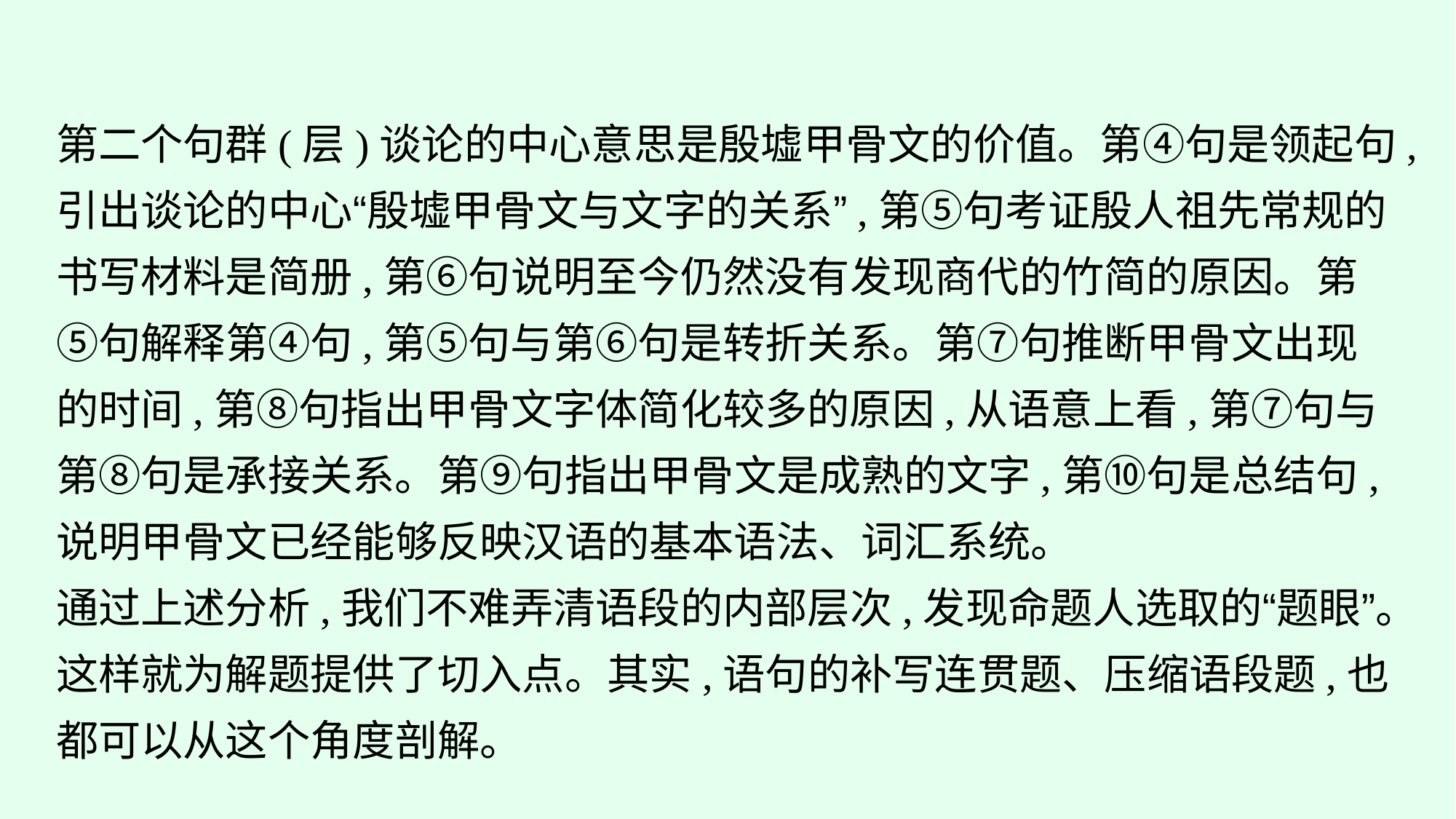

第二个句群(层)谈论的中心意思是殷墟甲骨文的价值。第④句是领起句,引出谈论的中心“殷墟甲骨文与文字的关系”,第⑤句考证殷人祖先常规的书写材料是简册,第⑥句说明至今仍然没有发现商代的竹简的原因。第⑤句解释第④句,第⑤句与第⑥句是转折关系。第⑦句推断甲骨文出现的时间,第⑧句指出甲骨文字体简化较多的原因,从语意上看,第⑦句与第⑧句是承接关系。第⑨句指出甲骨文是成熟的文字,第⑩句是总结句,说明甲骨文已经能够反映汉语的基本语法、词汇系统。
通过上述分析,我们不难弄清语段的内部层次,发现命题人选取的“题眼”。这样就为解题提供了切入点。其实,语句的补写连贯题、压缩语段题,也都可以从这个角度剖解。